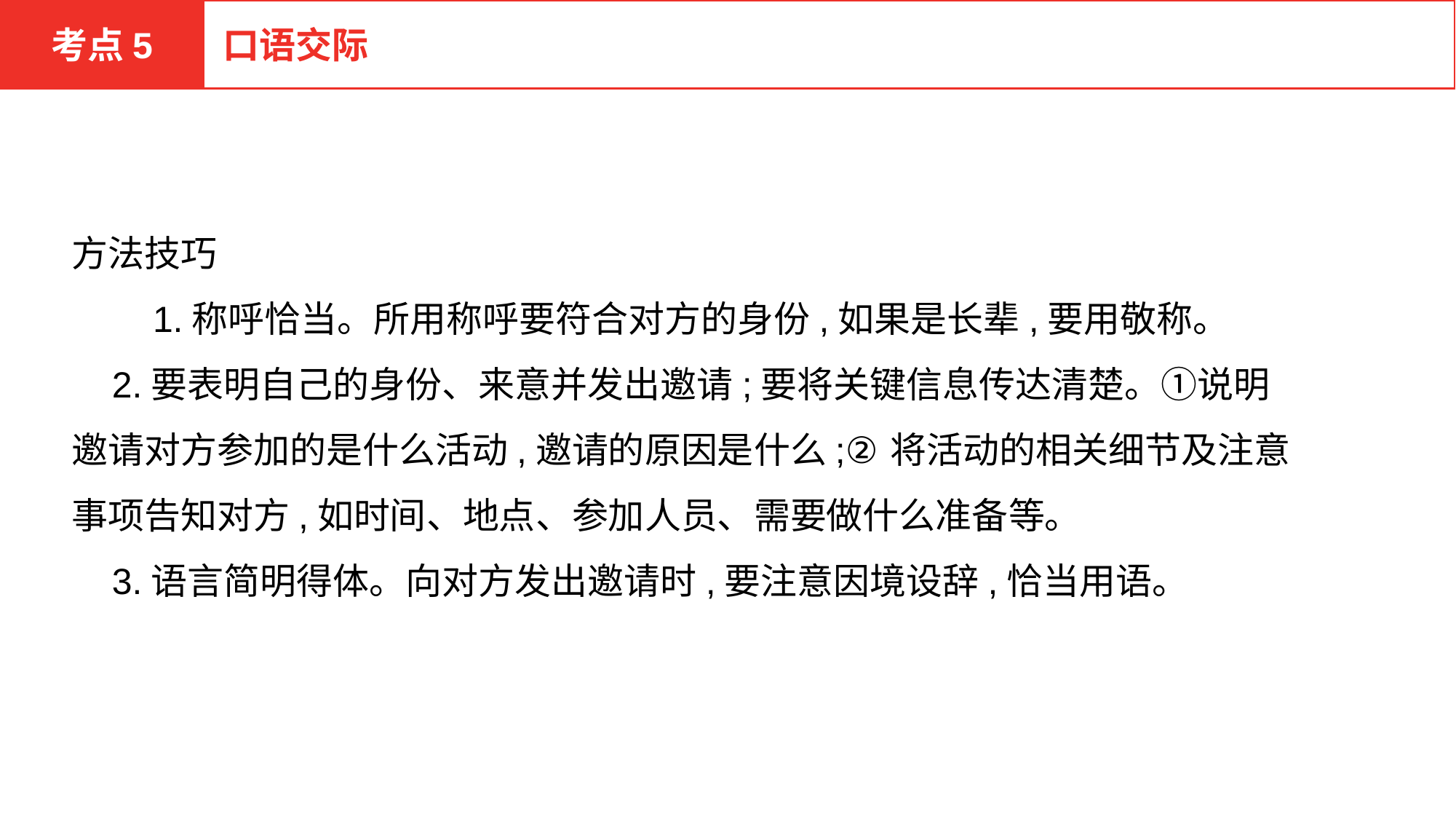

考点5
口语交际
方法技巧
　　1.称呼恰当。所用称呼要符合对方的身份,如果是长辈,要用敬称。
    2.要表明自己的身份、来意并发出邀请;要将关键信息传达清楚。①说明邀请对方参加的是什么活动,邀请的原因是什么;②将活动的相关细节及注意事项告知对方,如时间、地点、参加人员、需要做什么准备等。
    3.语言简明得体。向对方发出邀请时,要注意因境设辞,恰当用语。